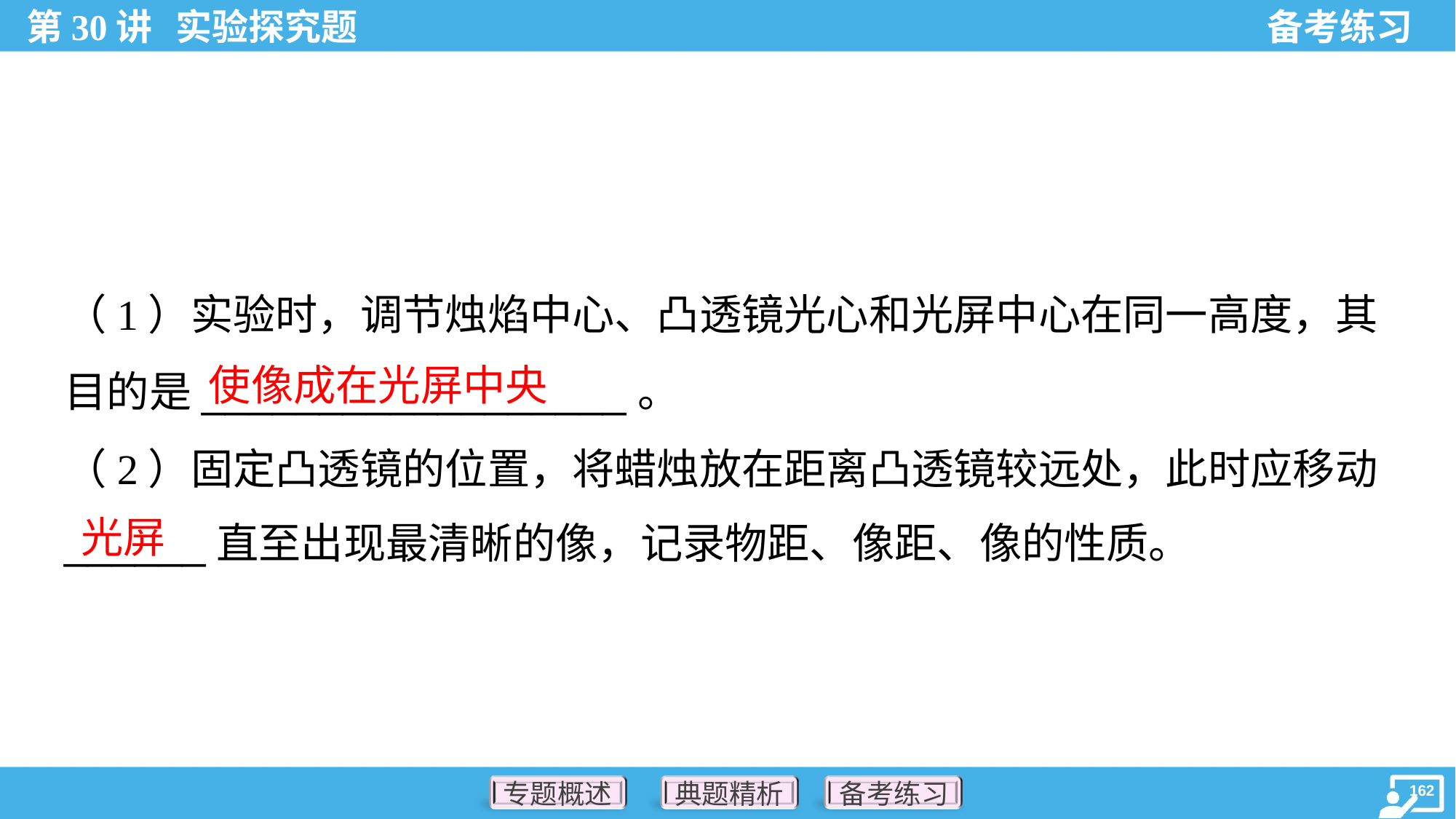

（1）实验时，调节烛焰中心、凸透镜光心和光屏中心在同一高度，其
目的是__________________。
（2）固定凸透镜的位置，将蜡烛放在距离凸透镜较远处，此时应移动
______直至出现最清晰的像，记录物距、像距、像的性质。
使像成在光屏中央
光屏